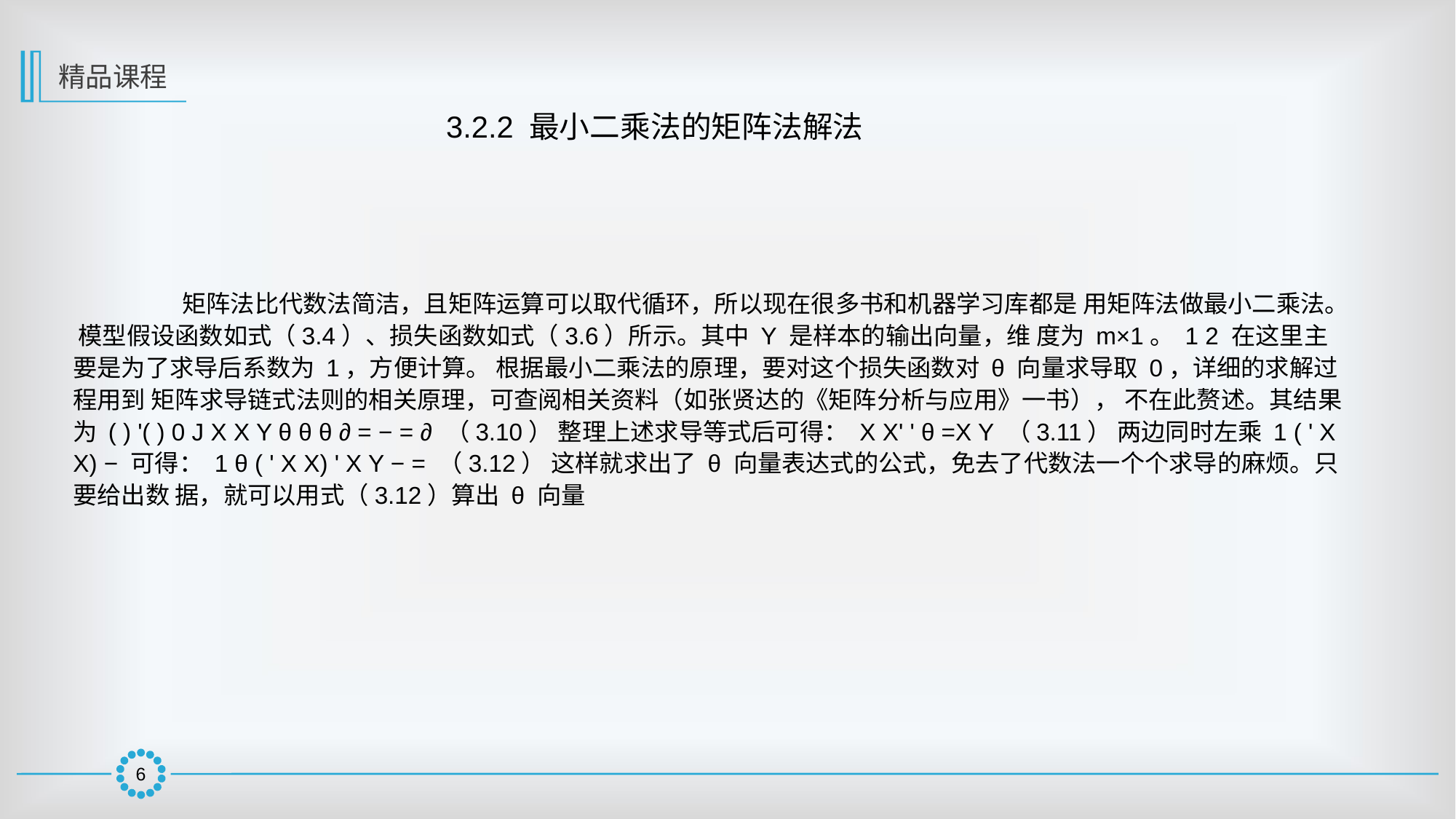

精品课程
3.2.2 最小二乘法的矩阵法解法
	矩阵法比代数法简洁，且矩阵运算可以取代循环，所以现在很多书和机器学习库都是 用矩阵法做最小二乘法。 模型假设函数如式（3.4）、损失函数如式（3.6）所示。其中 Y 是样本的输出向量，维 度为 m×1。 1 2 在这里主要是为了求导后系数为 1，方便计算。 根据最小二乘法的原理，要对这个损失函数对 θ 向量求导取 0，详细的求解过程用到 矩阵求导链式法则的相关原理，可查阅相关资料（如张贤达的《矩阵分析与应用》一书）， 不在此赘述。其结果为 ( ) '( ) 0 J X X Y θ θ θ ∂ = − = ∂ （3.10） 整理上述求导等式后可得： X X' ' θ =X Y （3.11） 两边同时左乘 1 ( ' X X) − 可得： 1 θ ( ' X X) ' X Y − = （3.12） 这样就求出了 θ 向量表达式的公式，免去了代数法一个个求导的麻烦。只要给出数 据，就可以用式（3.12）算出 θ 向量

6